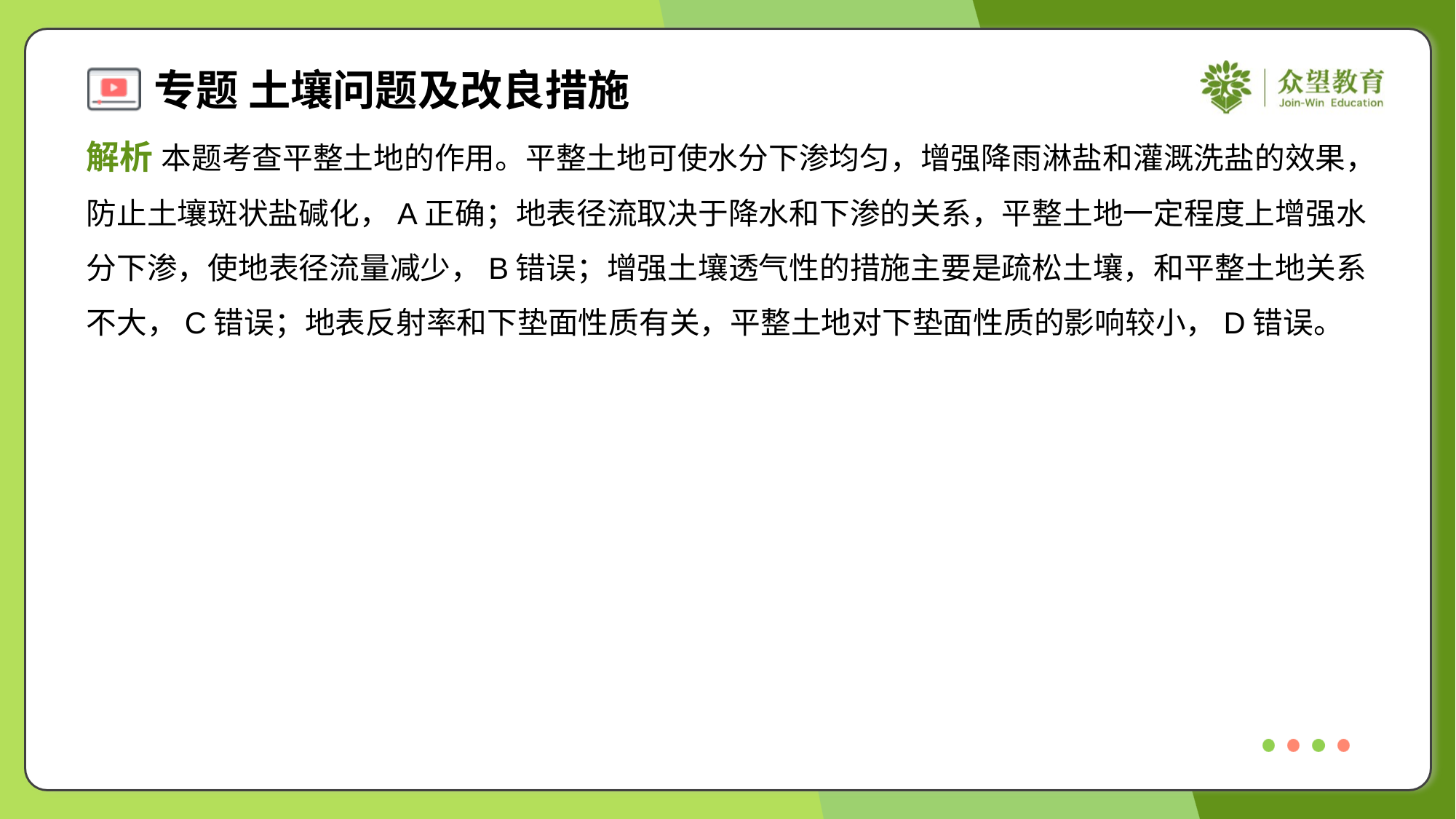

解析 本题考查平整土地的作用。平整土地可使水分下渗均匀，增强降雨淋盐和灌溉洗盐的效果，
防止土壤斑状盐碱化，A正确；地表径流取决于降水和下渗的关系，平整土地一定程度上增强水
分下渗，使地表径流量减少，B错误；增强土壤透气性的措施主要是疏松土壤，和平整土地关系
不大，C错误；地表反射率和下垫面性质有关，平整土地对下垫面性质的影响较小，D错误。